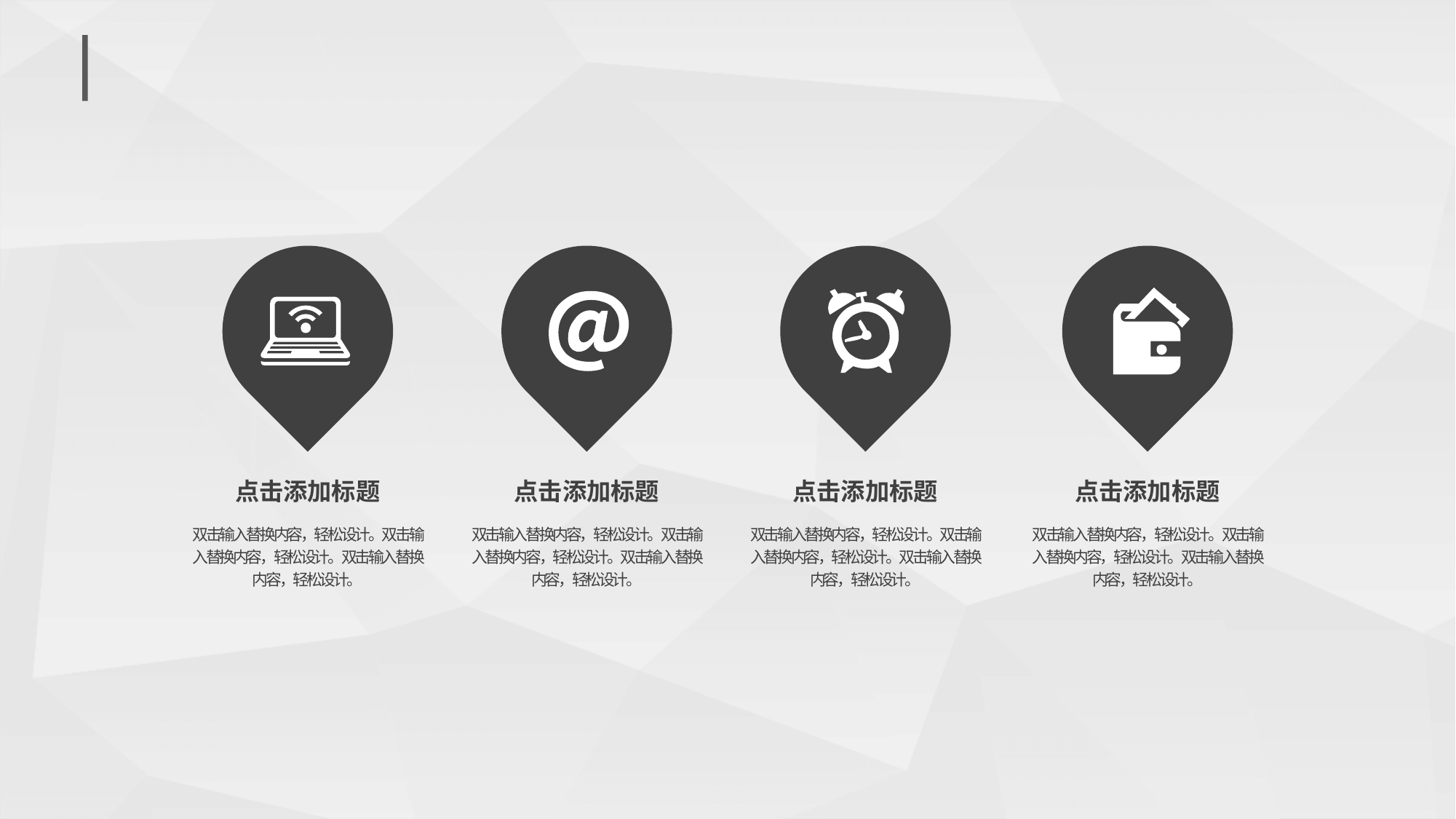

#

点击添加标题
点击添加标题
点击添加标题
点击添加标题
双击输入替换内容，轻松设计。双击输入替换内容，轻松设计。双击输入替换内容，轻松设计。
双击输入替换内容，轻松设计。双击输入替换内容，轻松设计。双击输入替换内容，轻松设计。
双击输入替换内容，轻松设计。双击输入替换内容，轻松设计。双击输入替换内容，轻松设计。
双击输入替换内容，轻松设计。双击输入替换内容，轻松设计。双击输入替换内容，轻松设计。